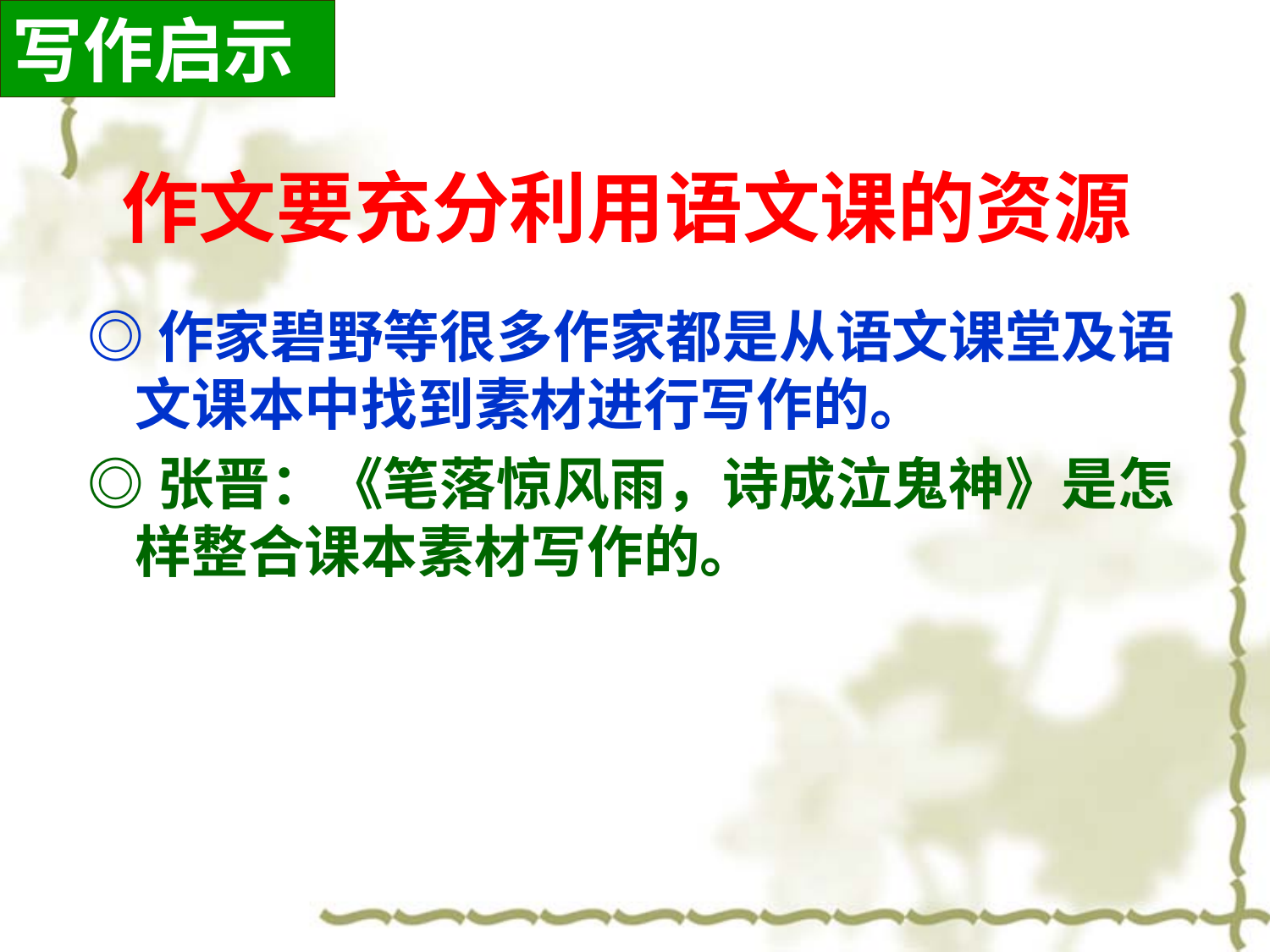

写作启示
# 作文要充分利用语文课的资源
◎作家碧野等很多作家都是从语文课堂及语文课本中找到素材进行写作的。
◎张晋：《笔落惊风雨，诗成泣鬼神》是怎样整合课本素材写作的。
30